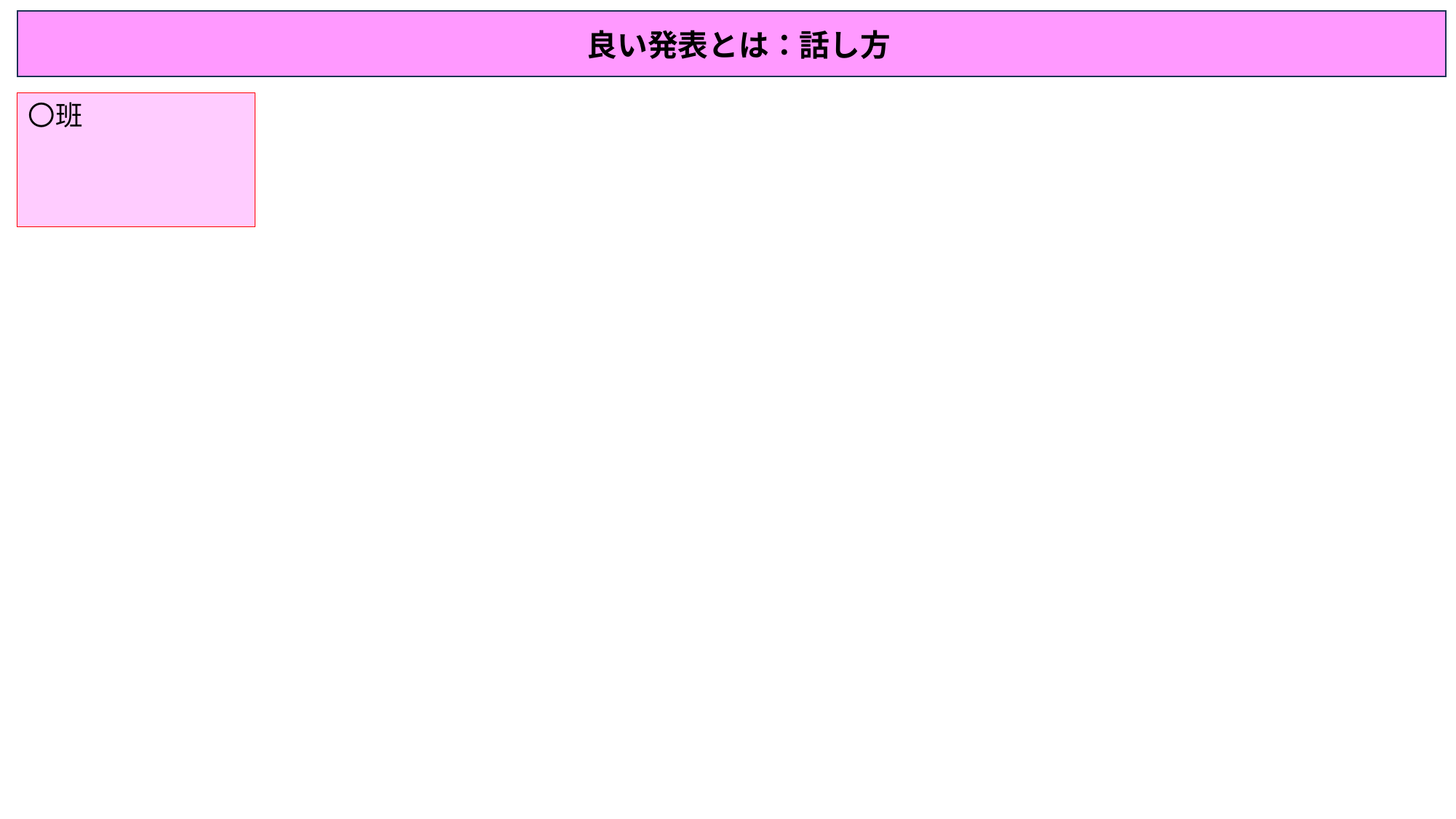

良い発表とは：話し方
〇班

〇班

〇班

〇班

〇班

〇班

〇班

〇班

〇班

〇班

〇班

〇班

〇班

〇班

〇班

〇班

〇班

〇班

〇班

〇班